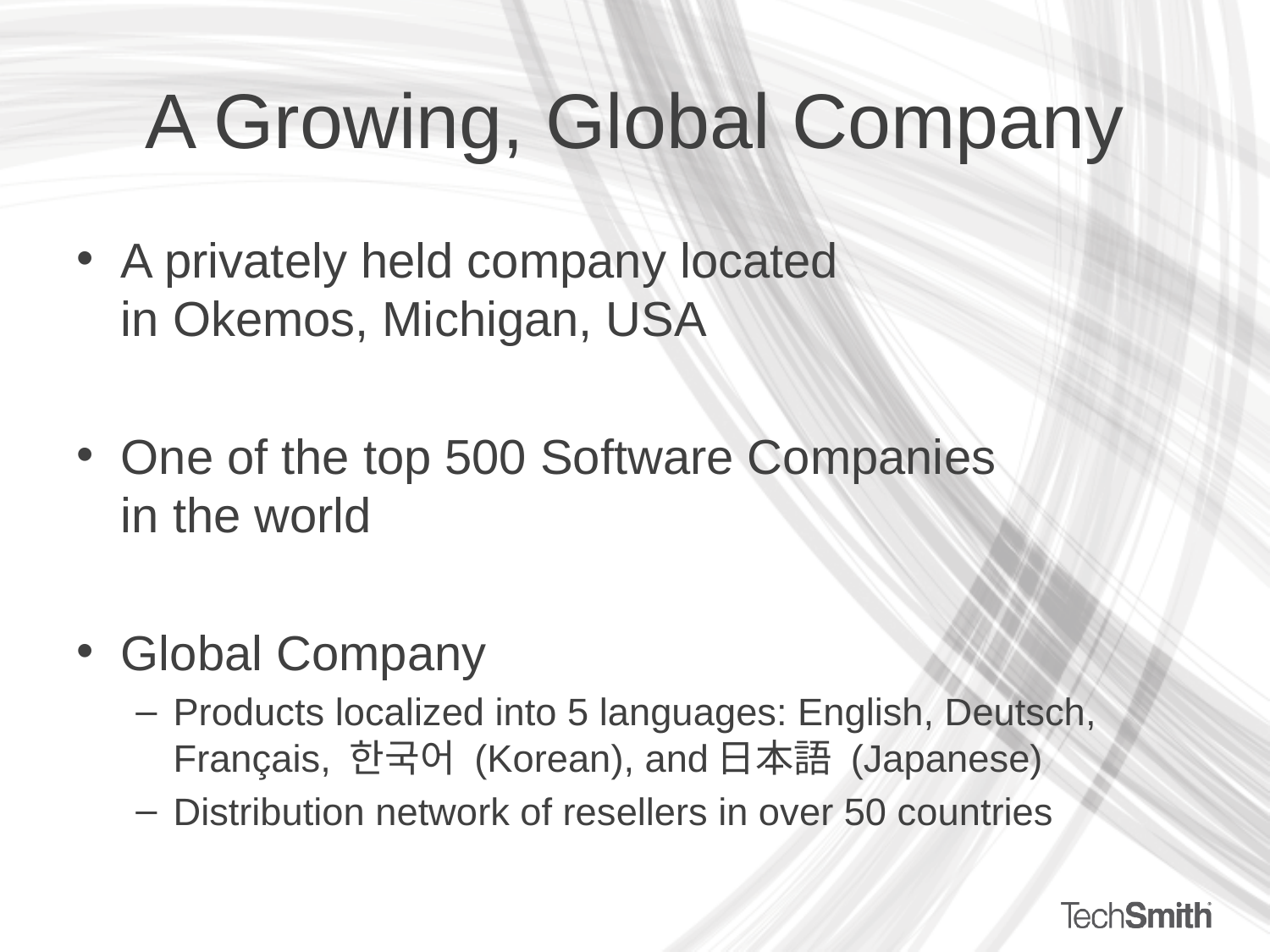

# A Growing, Global Company
A privately held company located
in Okemos, Michigan, USA

One of the top 500 Software Companies
in the world

Global Company
Products localized into 5 languages: English, Deutsch, Français, 한국어 (Korean), and日本語 (Japanese)
Distribution network of resellers in over 50 countries